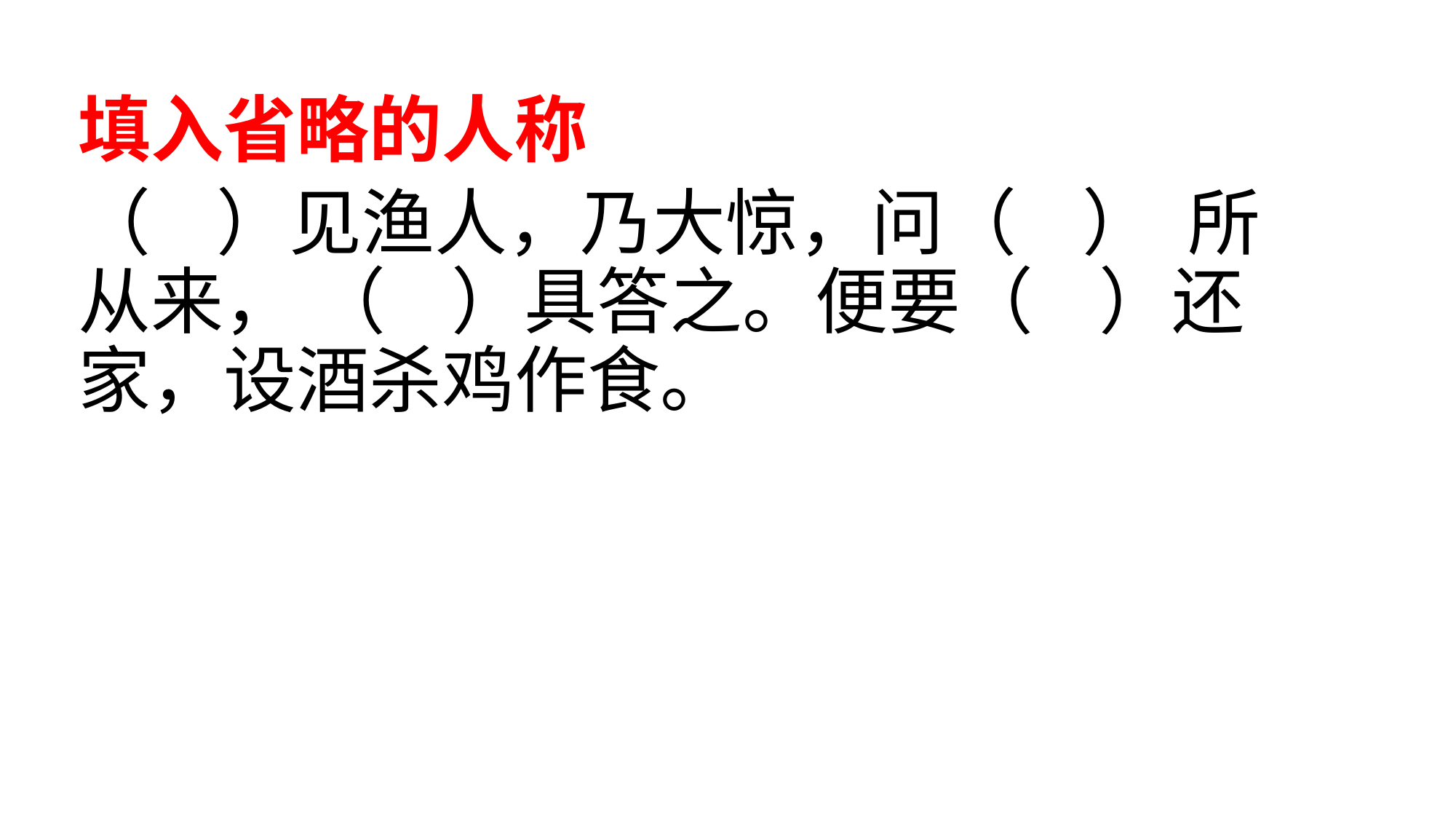

填入省略的人称
（    ）见渔人，乃大惊，问（    ）  所从来， （    ）具答之。便要（    ）还家，设酒杀鸡作食。